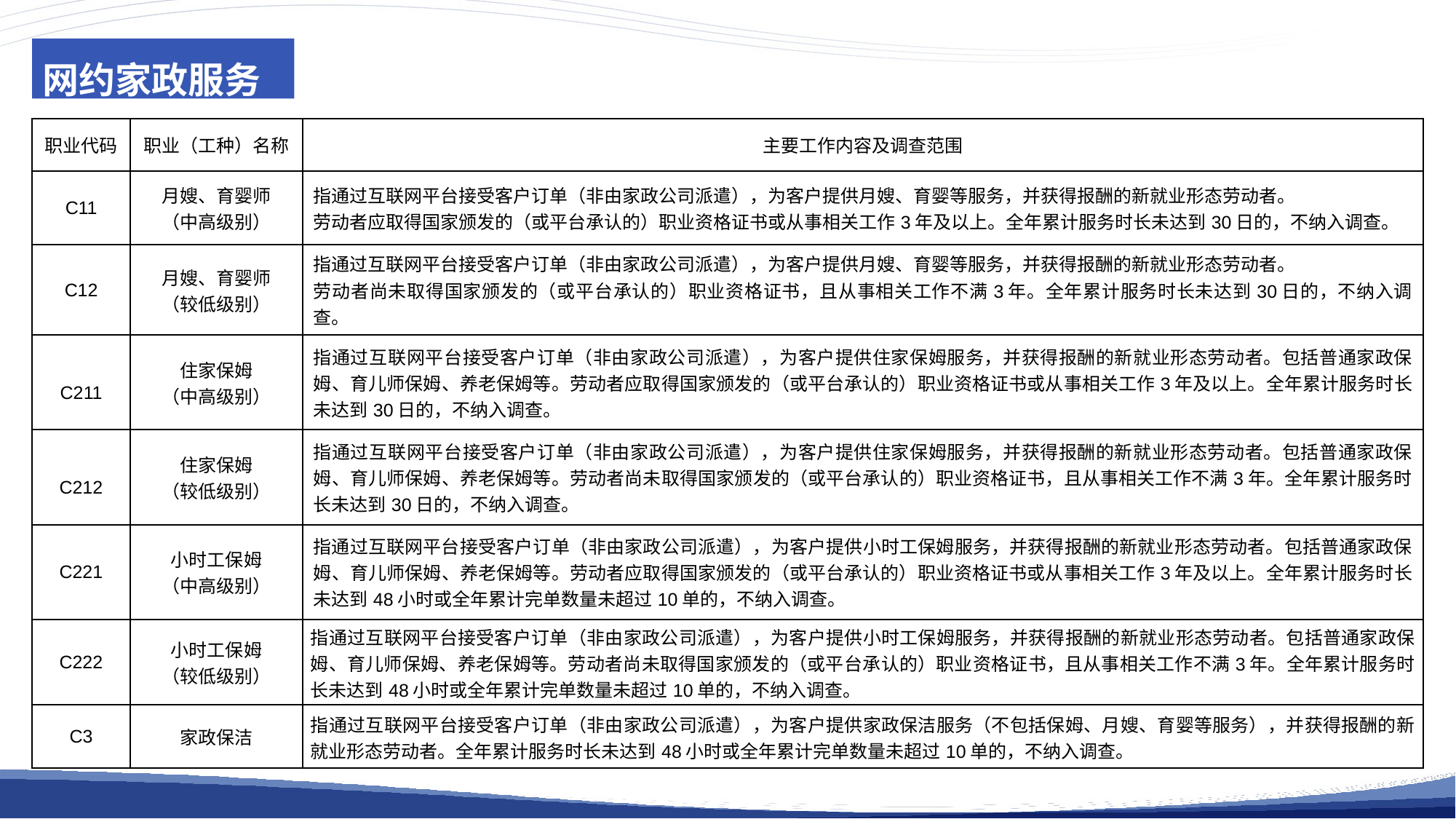

网约家政服务
| 职业代码 | 职业（工种）名称 | 主要工作内容及调查范围 |
| --- | --- | --- |
| C11 | 月嫂、育婴师 （中高级别） | 指通过互联网平台接受客户订单（非由家政公司派遣），为客户提供月嫂、育婴等服务，并获得报酬的新就业形态劳动者。 劳动者应取得国家颁发的（或平台承认的）职业资格证书或从事相关工作3年及以上。全年累计服务时长未达到30日的，不纳入调查。 |
| C12 | 月嫂、育婴师 （较低级别） | 指通过互联网平台接受客户订单（非由家政公司派遣），为客户提供月嫂、育婴等服务，并获得报酬的新就业形态劳动者。 劳动者尚未取得国家颁发的（或平台承认的）职业资格证书，且从事相关工作不满3年。全年累计服务时长未达到30日的，不纳入调查。 |
| C211 | 住家保姆 （中高级别） | 指通过互联网平台接受客户订单（非由家政公司派遣），为客户提供住家保姆服务，并获得报酬的新就业形态劳动者。包括普通家政保姆、育儿师保姆、养老保姆等。劳动者应取得国家颁发的（或平台承认的）职业资格证书或从事相关工作3年及以上。全年累计服务时长未达到30日的，不纳入调查。 |
| C212 | 住家保姆 （较低级别） | 指通过互联网平台接受客户订单（非由家政公司派遣），为客户提供住家保姆服务，并获得报酬的新就业形态劳动者。包括普通家政保姆、育儿师保姆、养老保姆等。劳动者尚未取得国家颁发的（或平台承认的）职业资格证书，且从事相关工作不满3年。全年累计服务时长未达到30日的，不纳入调查。 |
| C221 | 小时工保姆 （中高级别） | 指通过互联网平台接受客户订单（非由家政公司派遣），为客户提供小时工保姆服务，并获得报酬的新就业形态劳动者。包括普通家政保姆、育儿师保姆、养老保姆等。劳动者应取得国家颁发的（或平台承认的）职业资格证书或从事相关工作3年及以上。全年累计服务时长未达到48小时或全年累计完单数量未超过10单的，不纳入调查。 |
| C222 | 小时工保姆 （较低级别） | 指通过互联网平台接受客户订单（非由家政公司派遣），为客户提供小时工保姆服务，并获得报酬的新就业形态劳动者。包括普通家政保姆、育儿师保姆、养老保姆等。劳动者尚未取得国家颁发的（或平台承认的）职业资格证书，且从事相关工作不满3年。全年累计服务时长未达到48小时或全年累计完单数量未超过10单的，不纳入调查。 |
| C3 | 家政保洁 | 指通过互联网平台接受客户订单（非由家政公司派遣），为客户提供家政保洁服务（不包括保姆、月嫂、育婴等服务），并获得报酬的新就业形态劳动者。全年累计服务时长未达到48小时或全年累计完单数量未超过10单的，不纳入调查。 |